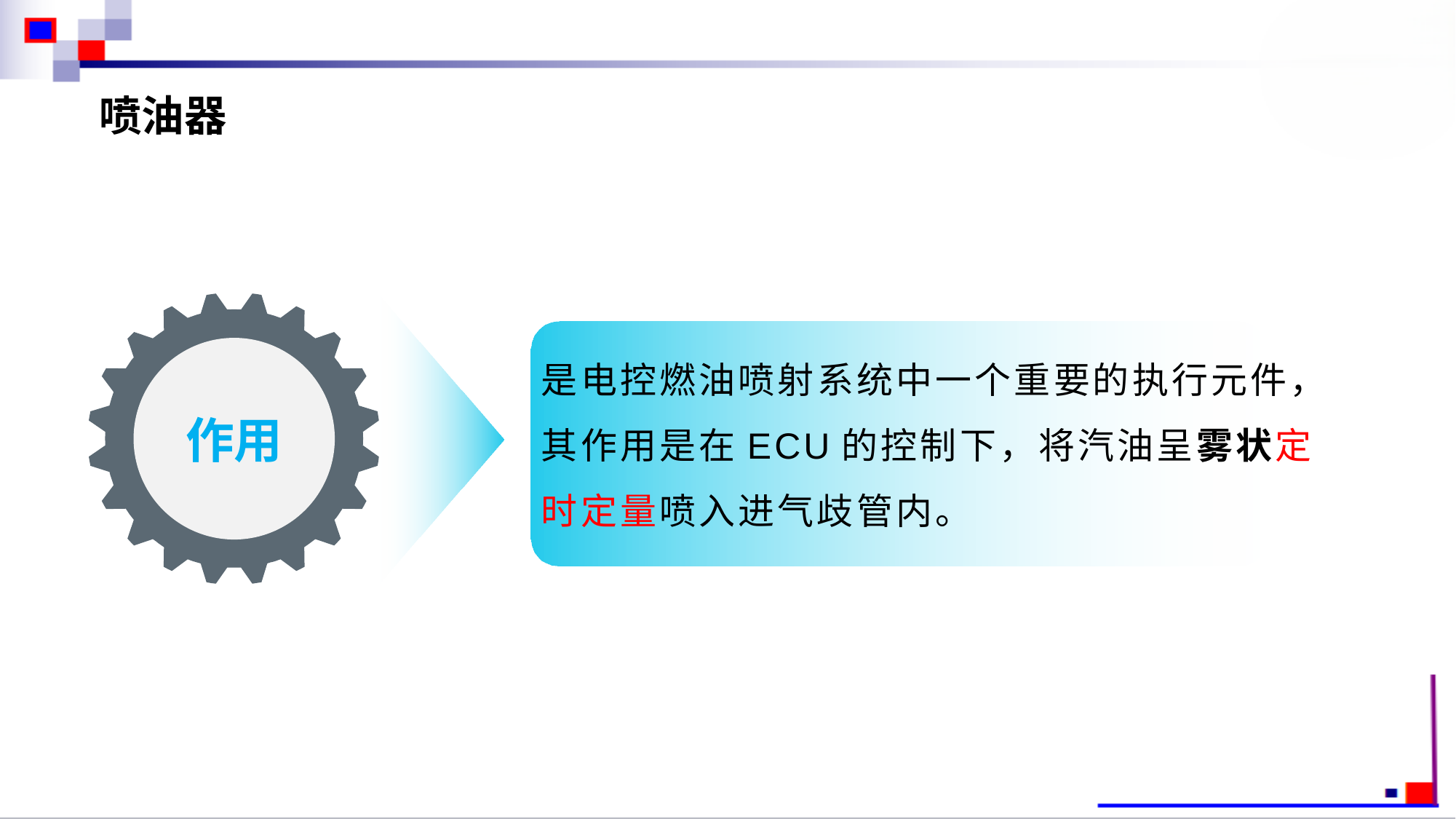

喷油器

作用

是电控燃油喷射系统中一个重要的执行元件，其作用是在ECU的控制下，将汽油呈雾状定时定量喷入进气歧管内。